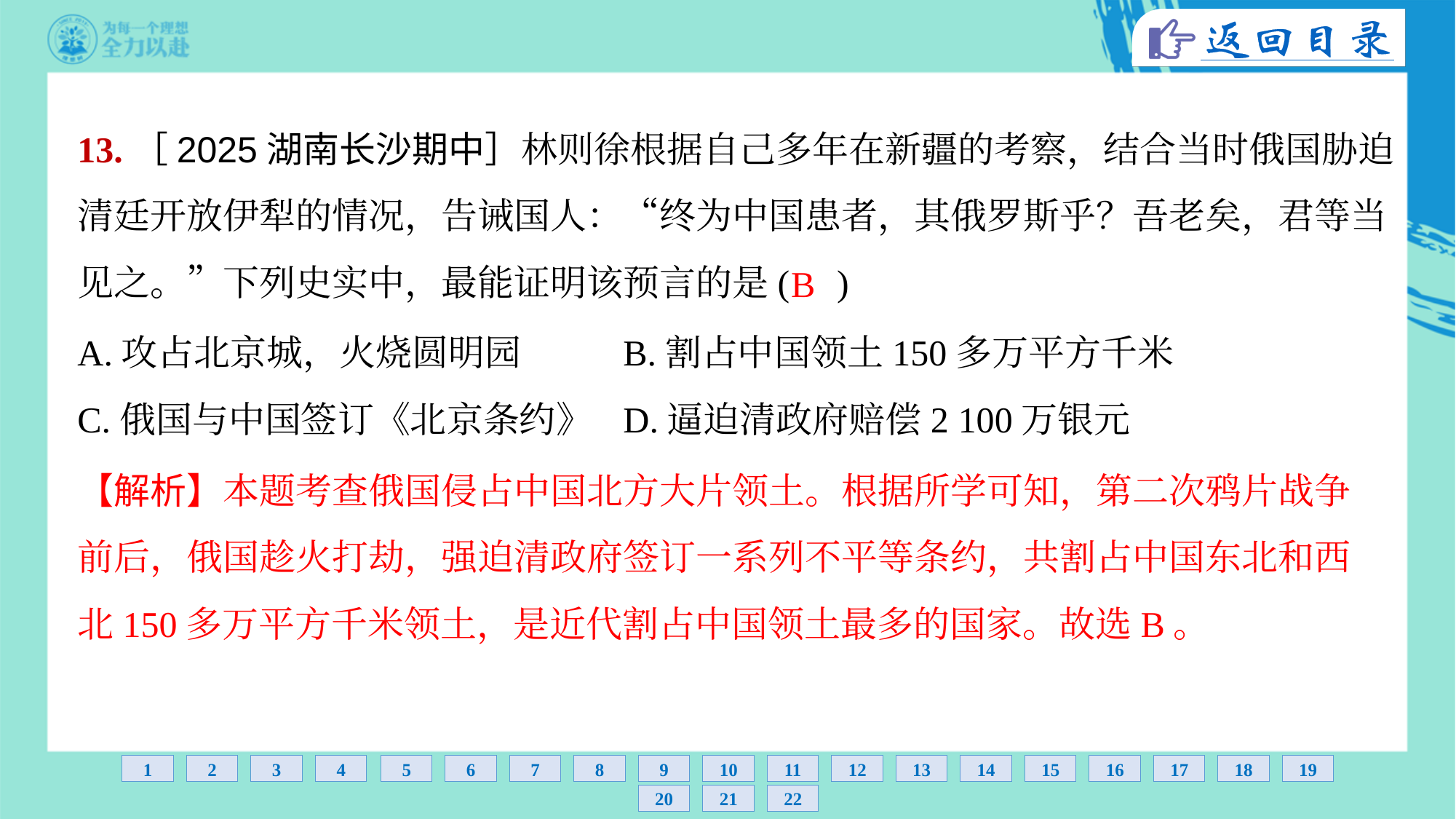

13.［2025湖南长沙期中］林则徐根据自己多年在新疆的考察，结合当时俄国胁迫
清廷开放伊犁的情况，告诫国人：“终为中国患者，其俄罗斯乎？吾老矣，君等当
见之。”下列史实中，最能证明该预言的是(     )
B
A.攻占北京城，火烧圆明园	B.割占中国领土150多万平方千米
C.俄国与中国签订《北京条约》	D.逼迫清政府赔偿2 100万银元
【解析】本题考查俄国侵占中国北方大片领土。根据所学可知，第二次鸦片战争
前后，俄国趁火打劫，强迫清政府签订一系列不平等条约，共割占中国东北和西
北150多万平方千米领土，是近代割占中国领土最多的国家。故选B。